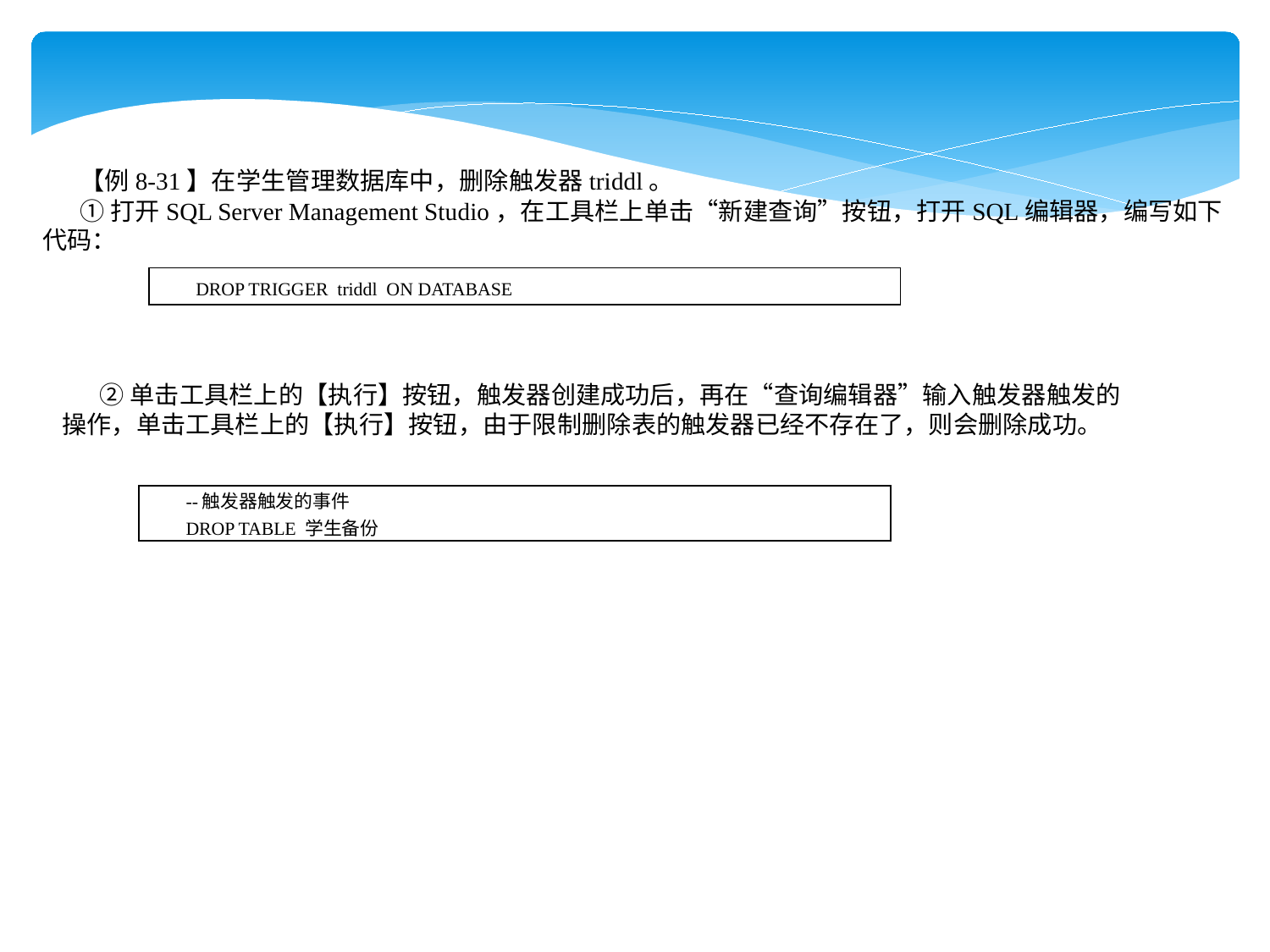

【例8-31】在学生管理数据库中，删除触发器triddl。
①打开SQL Server Management Studio，在工具栏上单击“新建查询”按钮，打开SQL编辑器，编写如下代码：

| DROP TRIGGER triddl ON DATABASE |
| --- |
②单击工具栏上的【执行】按钮，触发器创建成功后，再在“查询编辑器”输入触发器触发的操作，单击工具栏上的【执行】按钮，由于限制删除表的触发器已经不存在了，则会删除成功。
| --触发器触发的事件 DROP TABLE 学生备份 |
| --- |